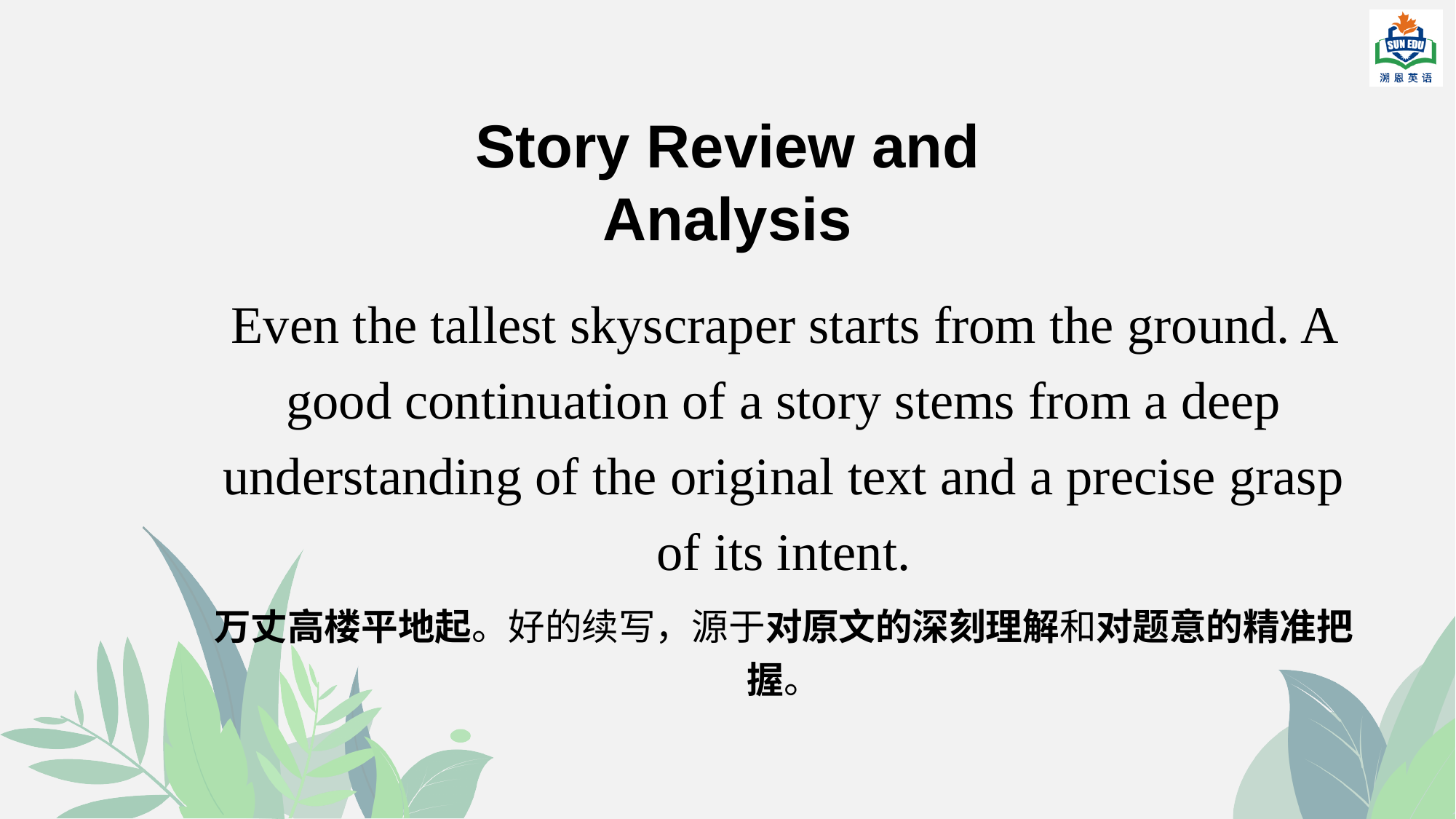

# Story Review and Analysis
Even the tallest skyscraper starts from the ground. A good continuation of a story stems from a deep understanding of the original text and a precise grasp of its intent.
万丈高楼平地起。好的续写，源于对原文的深刻理解和对题意的精准把握。